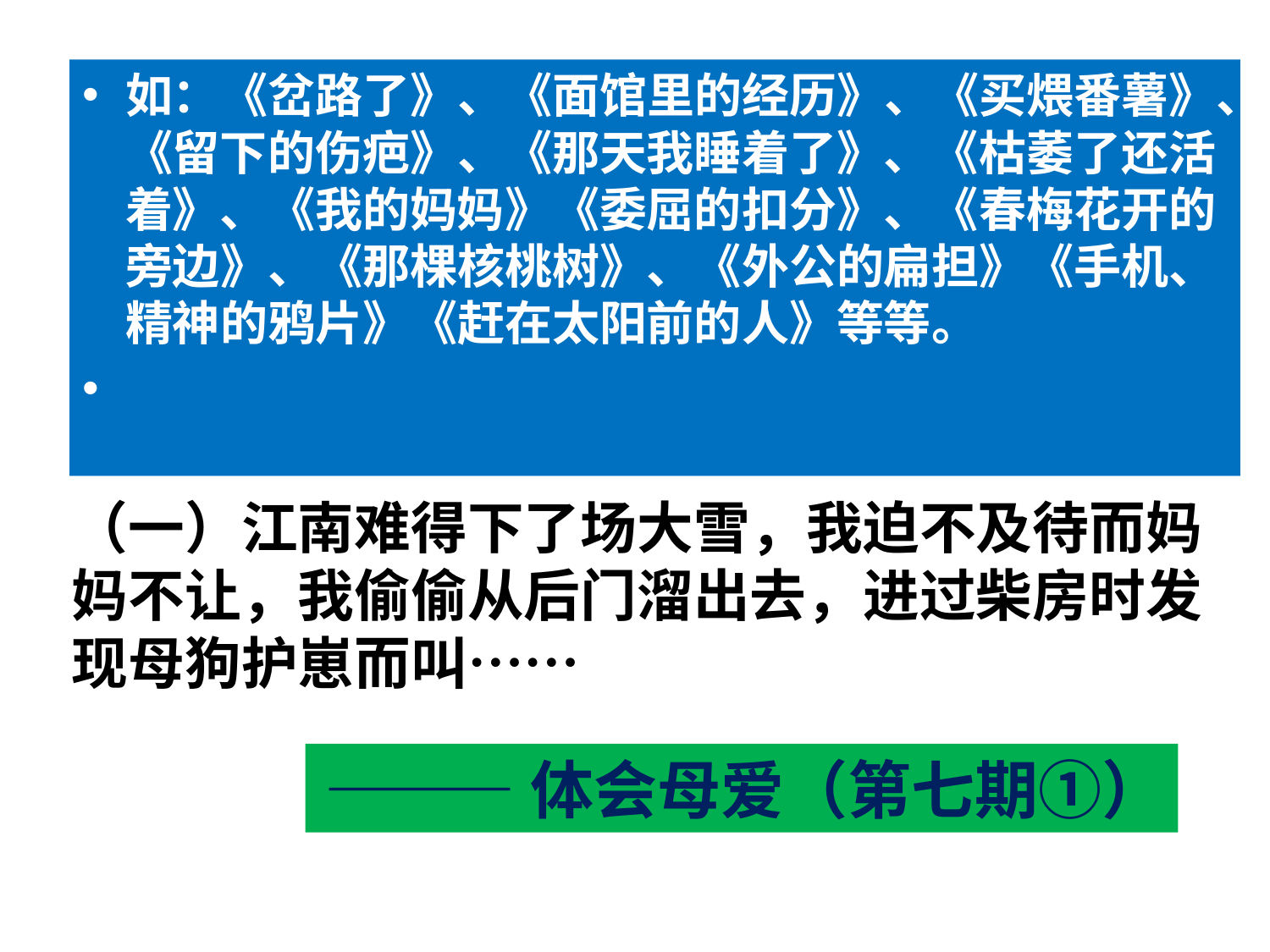

如：《岔路了》、《面馆里的经历》、《买煨番薯》、《留下的伤疤》、《那天我睡着了》、《枯萎了还活着》、《我的妈妈》《委屈的扣分》、《春梅花开的旁边》、《那棵核桃树》、《外公的扁担》《手机、精神的鸦片》《赶在太阳前的人》等等。

（一）江南难得下了场大雪，我迫不及待而妈妈不让，我偷偷从后门溜出去，进过柴房时发现母狗护崽而叫……
 ———体会母爱（第七期①）